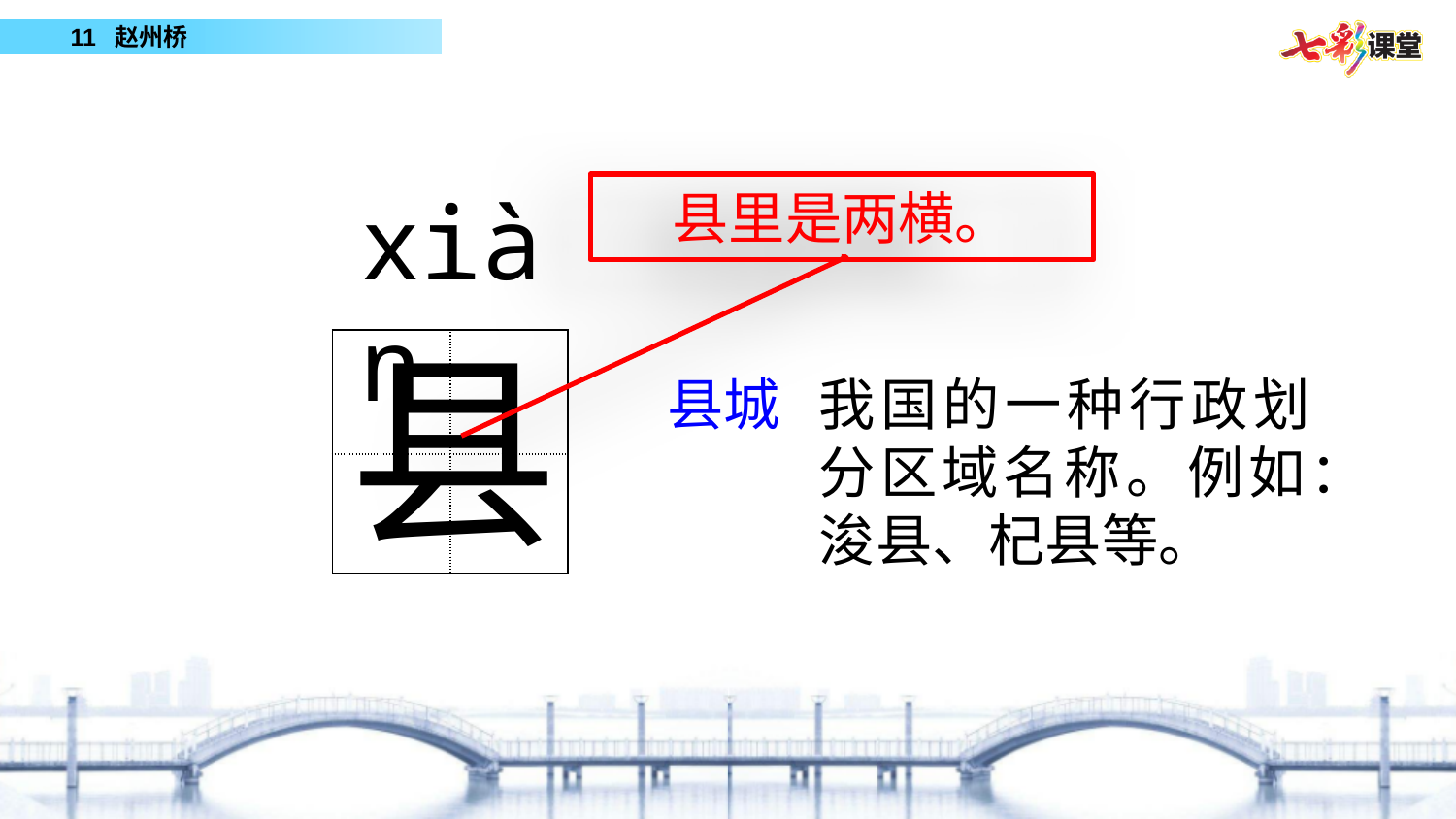

xiàn
县里是两横。
县
|  |  |
| --- | --- |
|  |  |
县城
我国的一种行政划分区域名称。例如：浚县、杞县等。